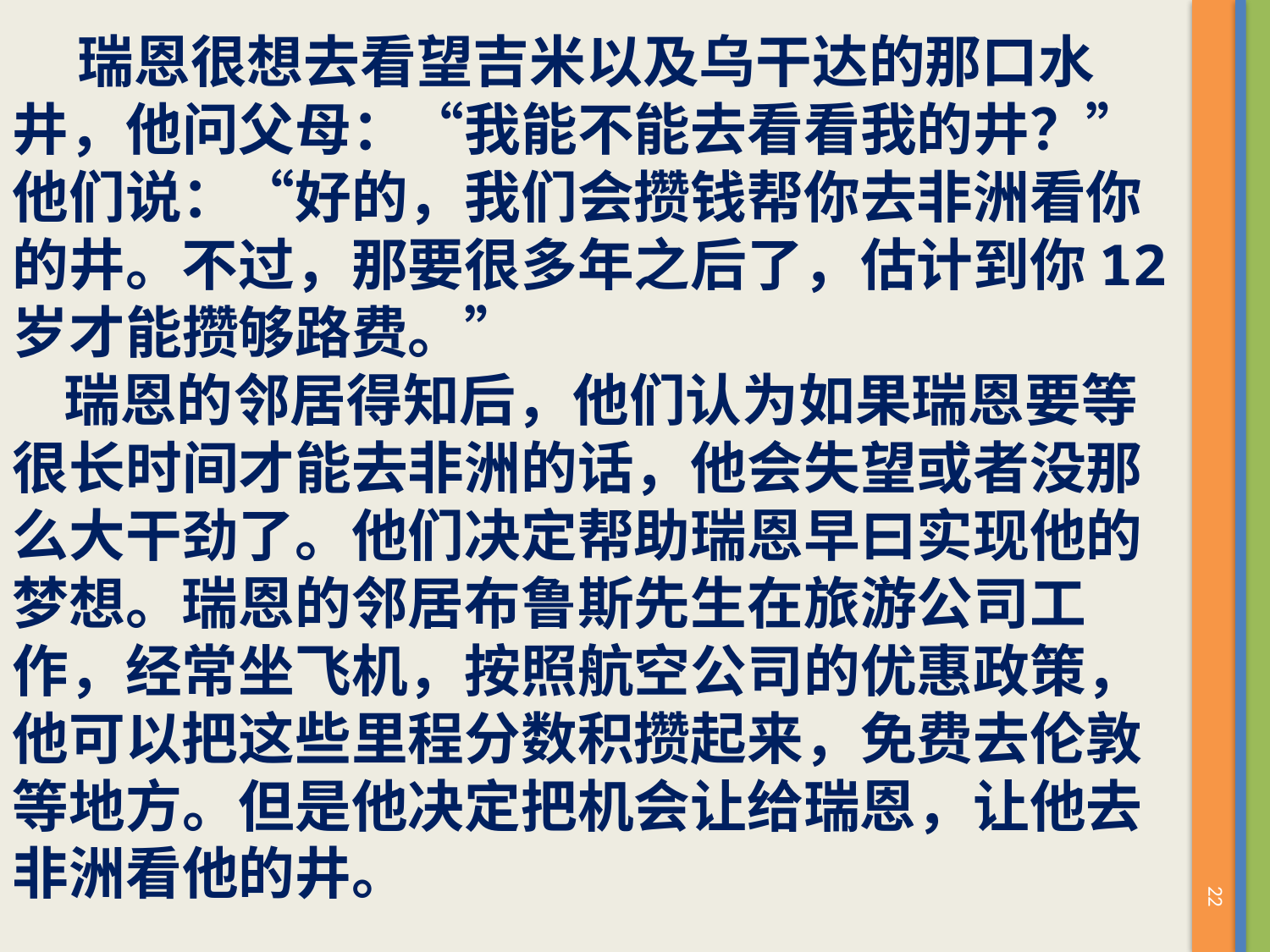

瑞恩很想去看望吉米以及乌干达的那口水井，他问父母：“我能不能去看看我的井？”他们说：“好的，我们会攒钱帮你去非洲看你的井。不过，那要很多年之后了，估计到你12岁才能攒够路费。”
    瑞恩的邻居得知后，他们认为如果瑞恩要等很长时间才能去非洲的话，他会失望或者没那么大干劲了。他们决定帮助瑞恩早曰实现他的梦想。瑞恩的邻居布鲁斯先生在旅游公司工作，经常坐飞机，按照航空公司的优惠政策，他可以把这些里程分数积攒起来，免费去伦敦等地方。但是他决定把机会让给瑞恩，让他去非洲看他的井。
22